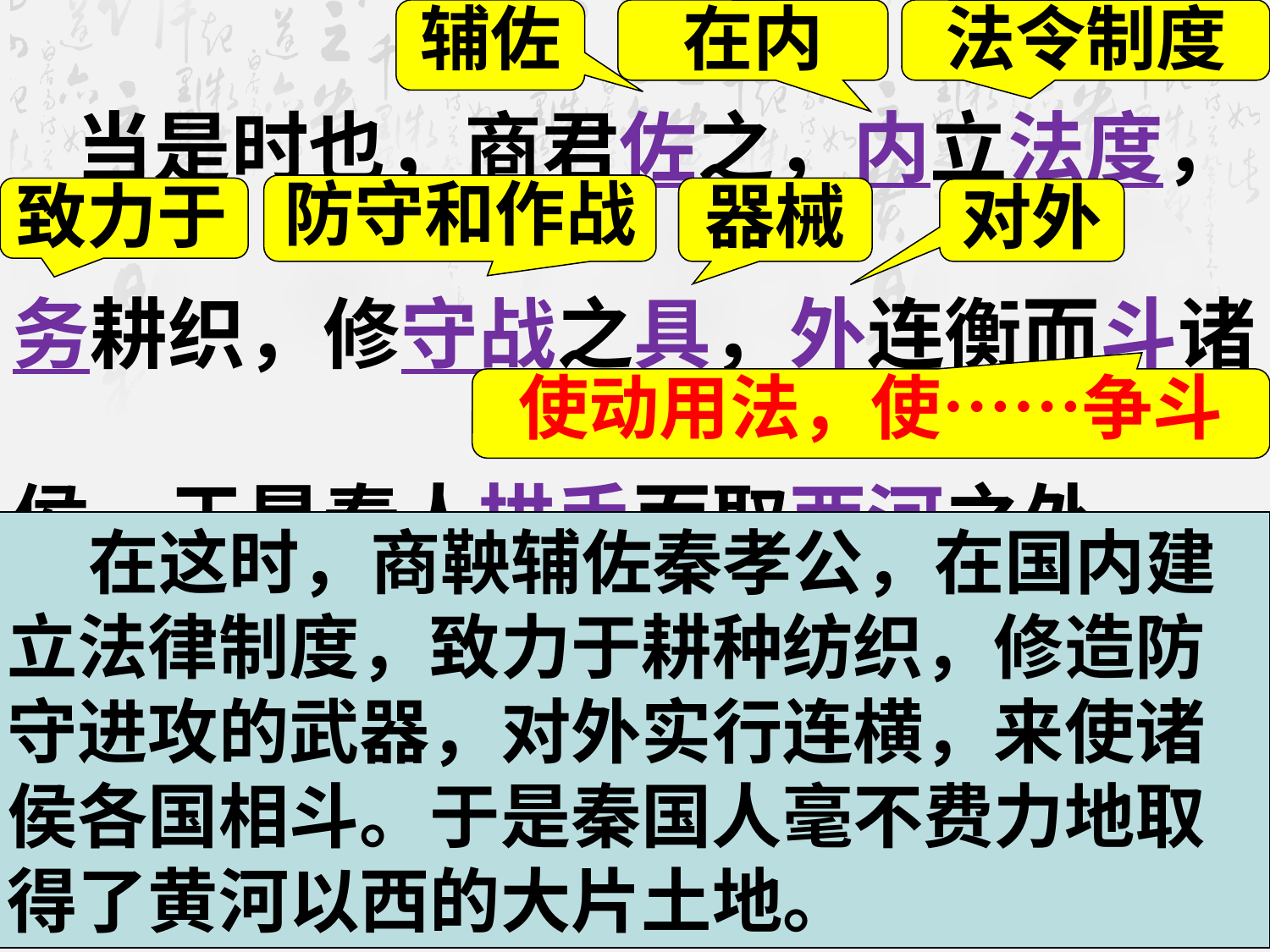

当是时也，商君佐之，内立法度，务耕织，修守战之具，外连衡而斗诸侯。于是秦人拱手而取西河之外。
辅佐
在内
法令制度
防守和作战
致力于
器械
对外
使动用法，使……争斗
    在这时，商鞅辅佐秦孝公，在国内建立法律制度，致力于耕种纺织，修造防守进攻的武器，对外实行连横，来使诸侯各国相斗。于是秦国人毫不费力地取得了黄河以西的大片土地。
两手相合，形容毫不费力
黄河以西